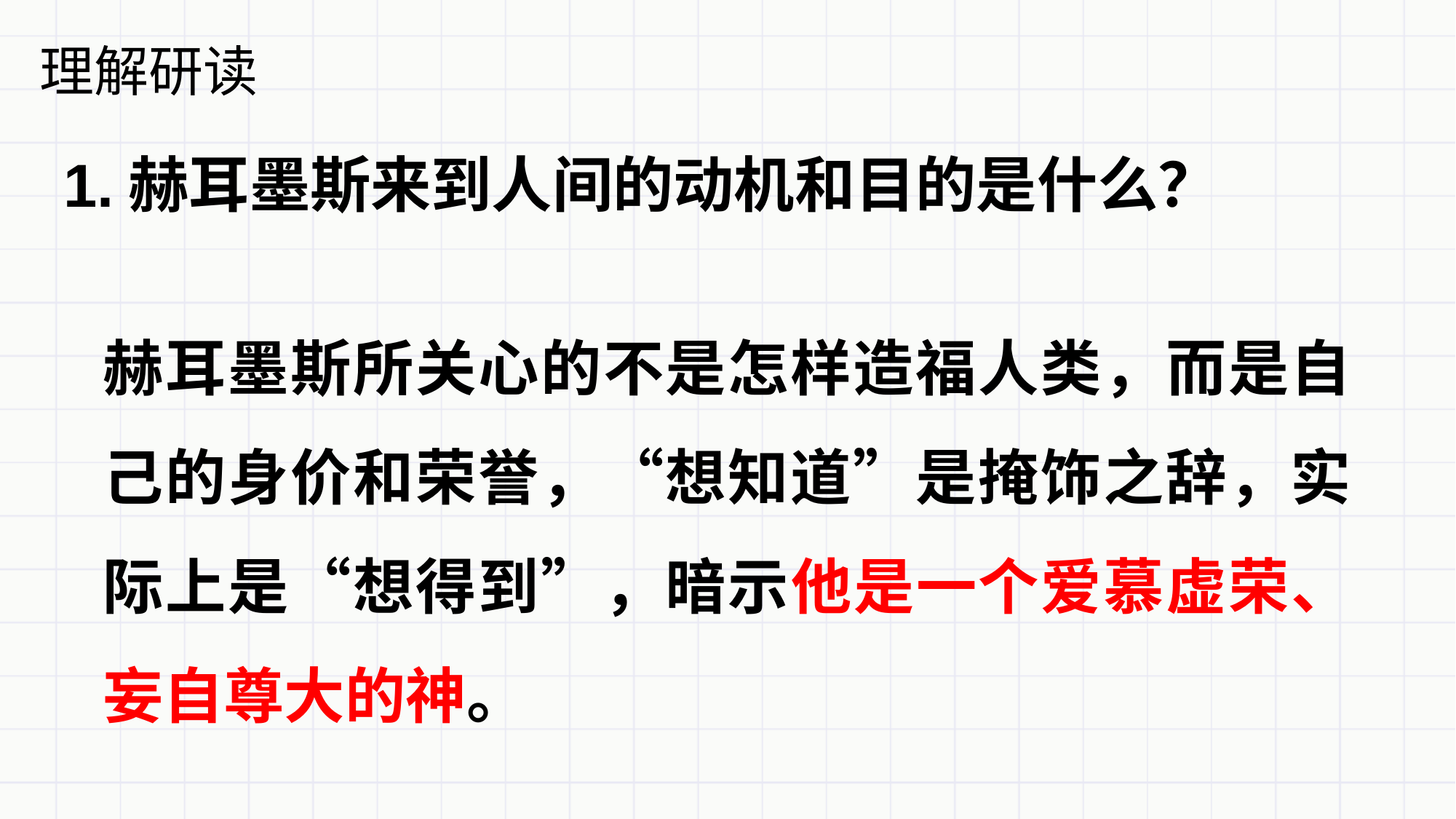

理解研读
1.赫耳墨斯来到人间的动机和目的是什么？
赫耳墨斯所关心的不是怎样造福人类，而是自己的身价和荣誉，“想知道”是掩饰之辞，实际上是“想得到”，暗示他是一个爱慕虚荣、妄自尊大的神。